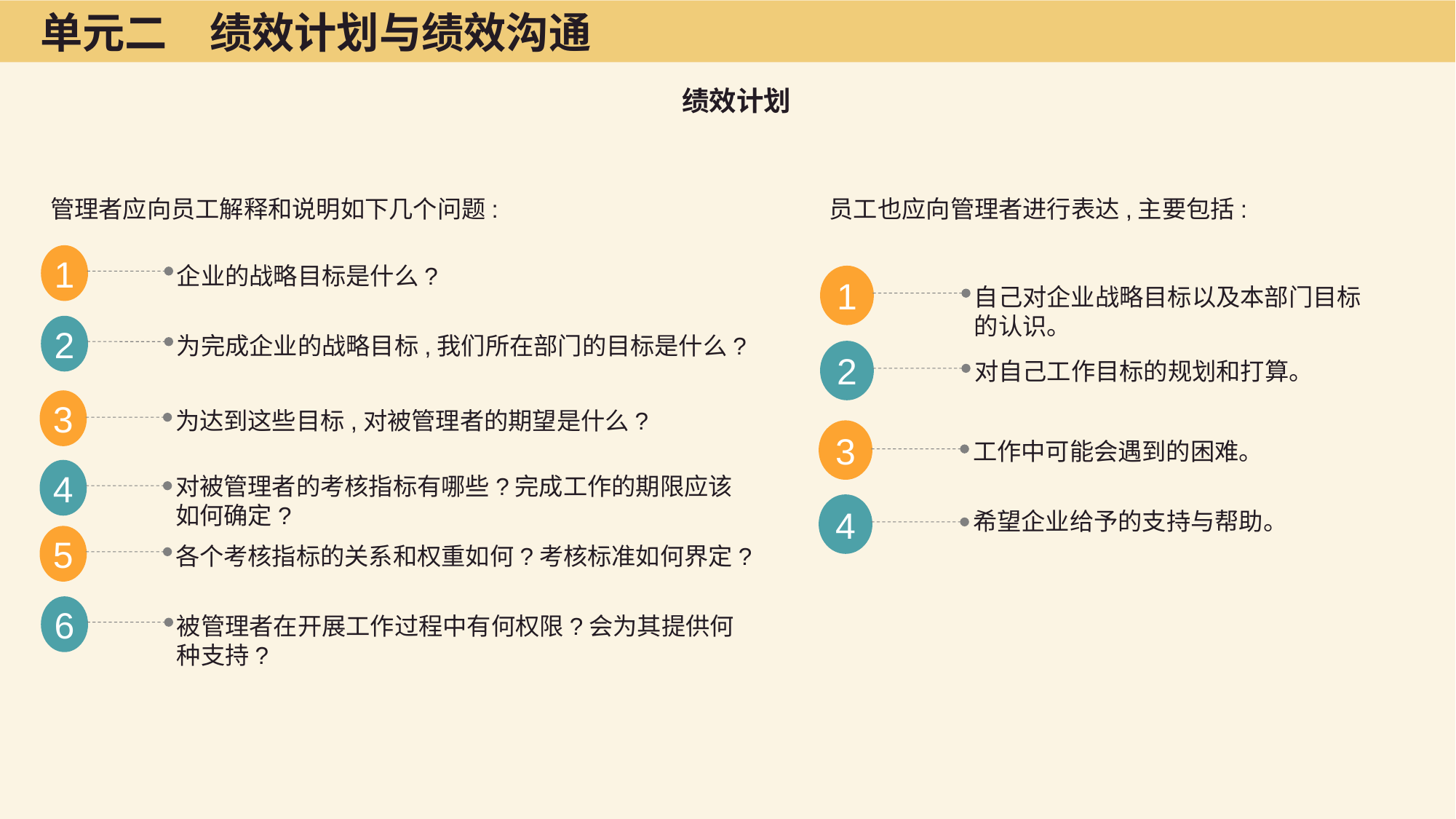

单元二　绩效计划与绩效沟通
绩效计划
管理者应向员工解释和说明如下几个问题:
员工也应向管理者进行表达,主要包括:

1
企业的战略目标是什么?

2
为完成企业的战略目标,我们所在部门的目标是什么?

3
为达到这些目标,对被管理者的期望是什么?

4
对被管理者的考核指标有哪些?完成工作的期限应该如何确定?

5
各个考核指标的关系和权重如何?考核标准如何界定?

6
被管理者在开展工作过程中有何权限?会为其提供何种支持?

1
自己对企业战略目标以及本部门目标的认识。

2
对自己工作目标的规划和打算。

3
工作中可能会遇到的困难。

4
希望企业给予的支持与帮助。